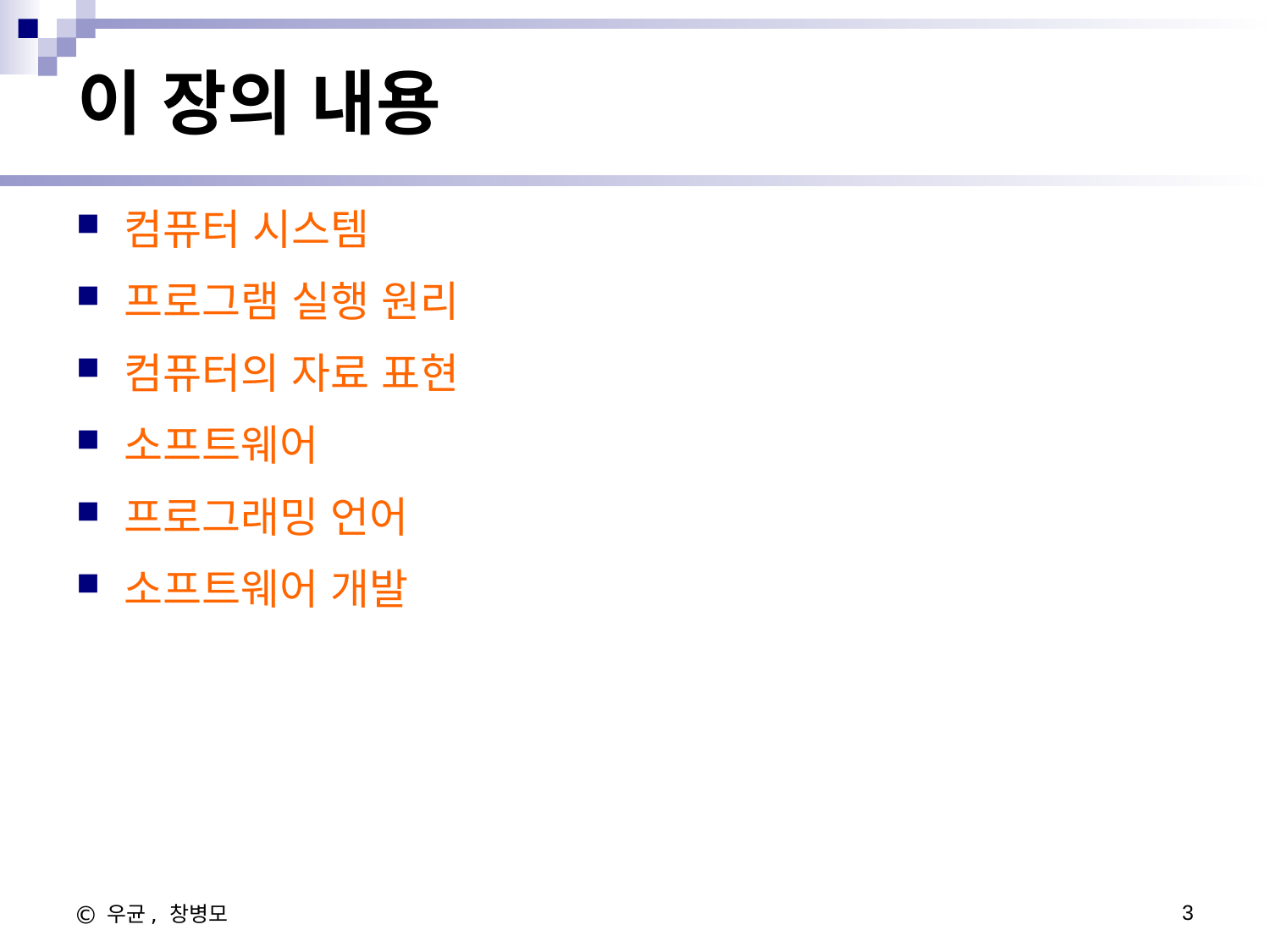

# 이 장의 내용
컴퓨터 시스템
프로그램 실행 원리
컴퓨터의 자료 표현
소프트웨어
프로그래밍 언어
소프트웨어 개발
© 우균, 창병모
3